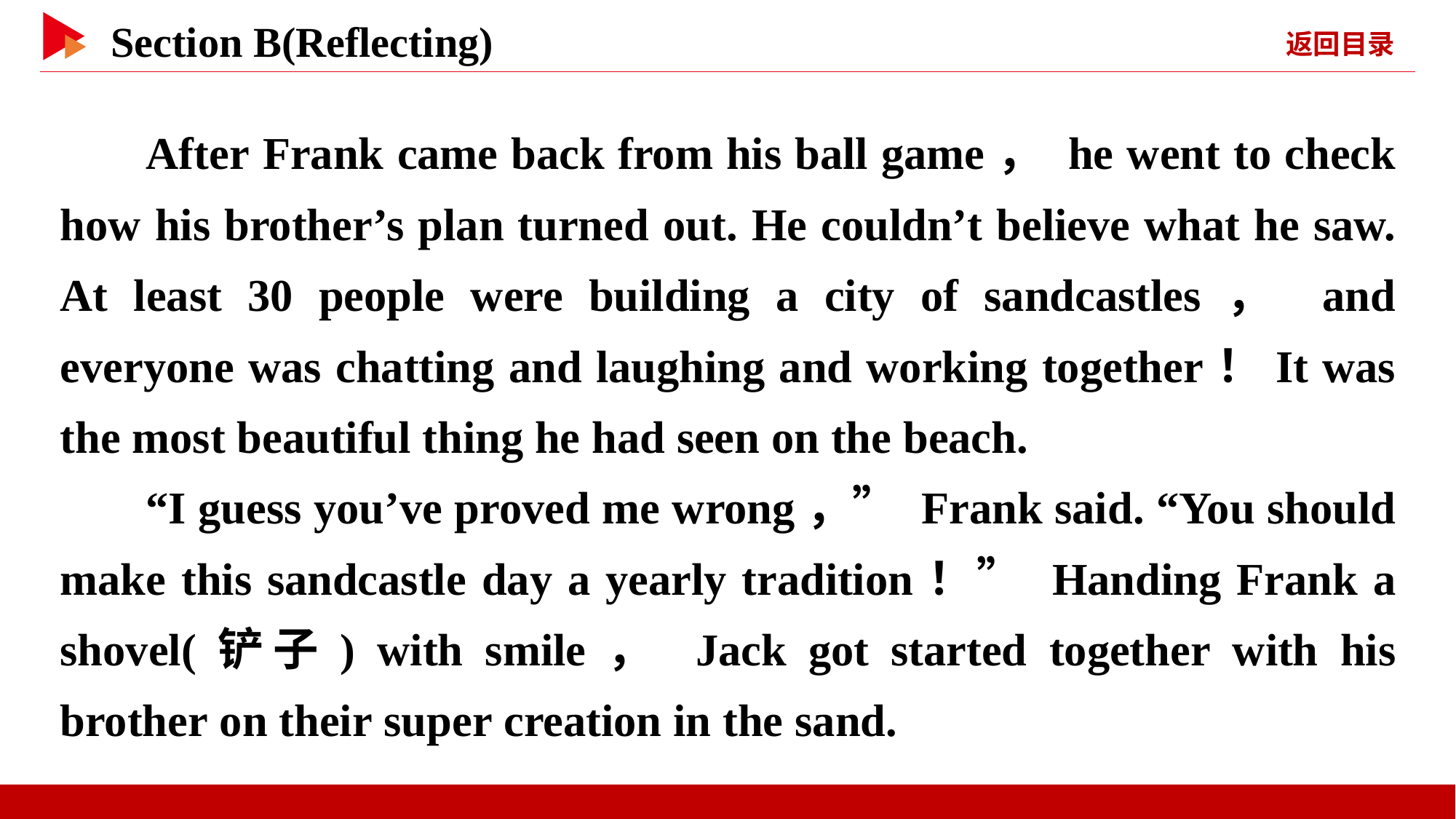

After Frank came back from his ball game， he went to check how his brother’s plan turned out. He couldn’t believe what he saw. At least 30 people were building a city of sandcastles， and everyone was chatting and laughing and working together！It was the most beautiful thing he had seen on the beach.
“I guess you’ve proved me wrong，” Frank said. “You should make this sandcastle day a yearly tradition！” Handing Frank a shovel(铲子) with smile， Jack got started together with his brother on their super creation in the sand.